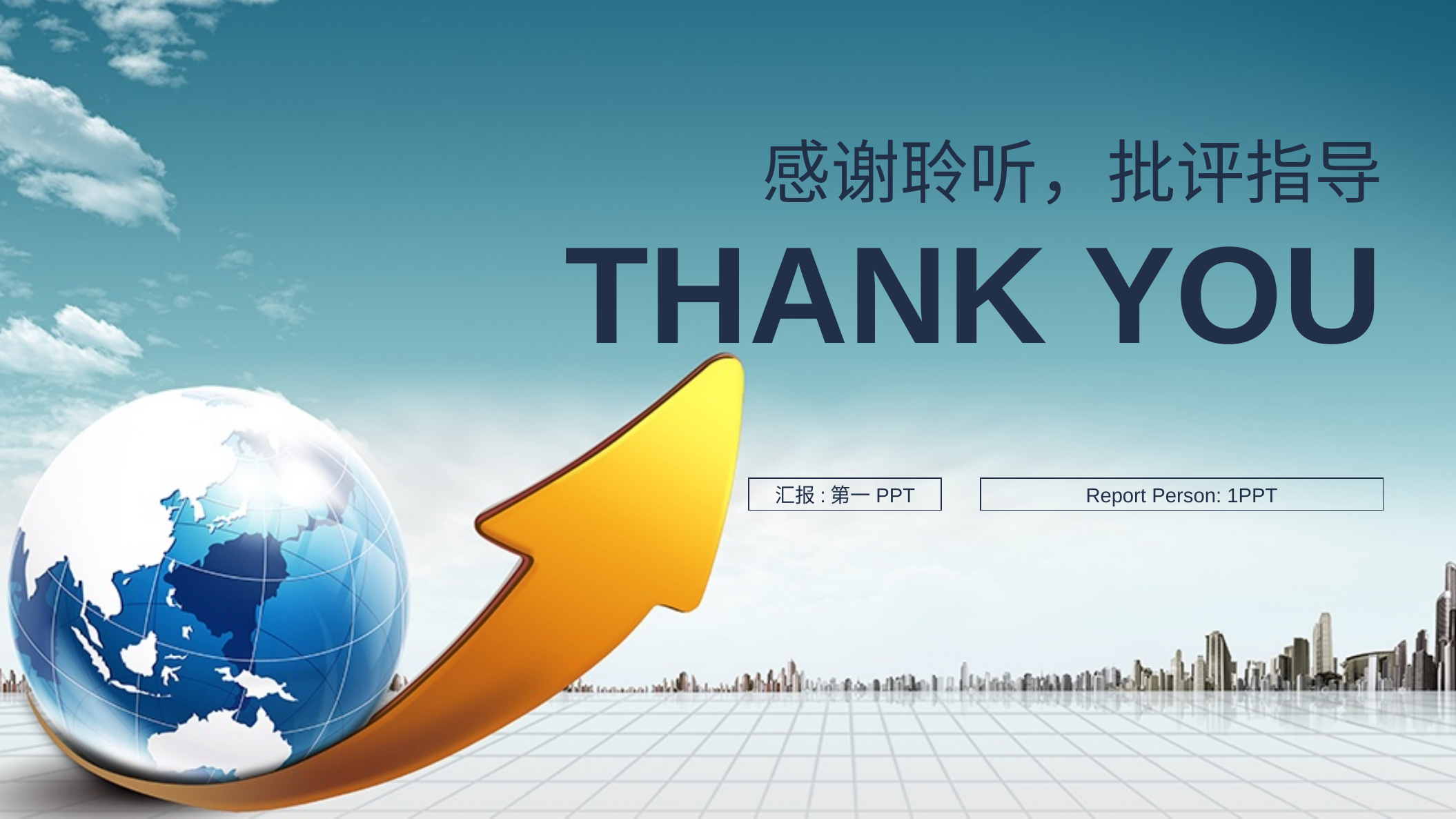

感谢聆听，批评指导
Thank you
汇报:第一PPT
Report Person: 1PPT